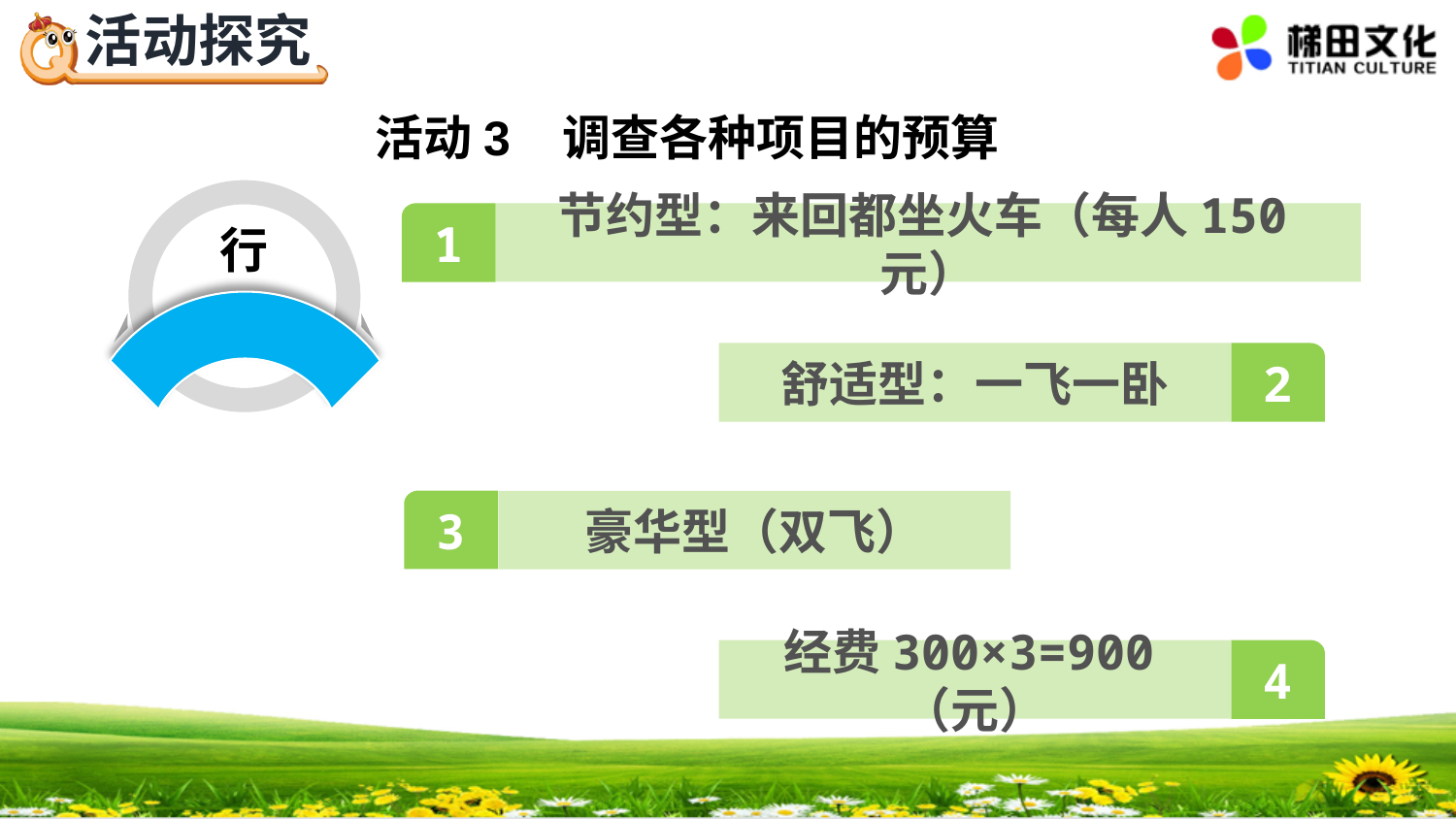

活动3   调查各种项目的预算
行

1
节约型：来回都坐火车（每人150元）
舒适型：一飞一卧
2
3
豪华型（双飞）
经费300×3=900（元）
4